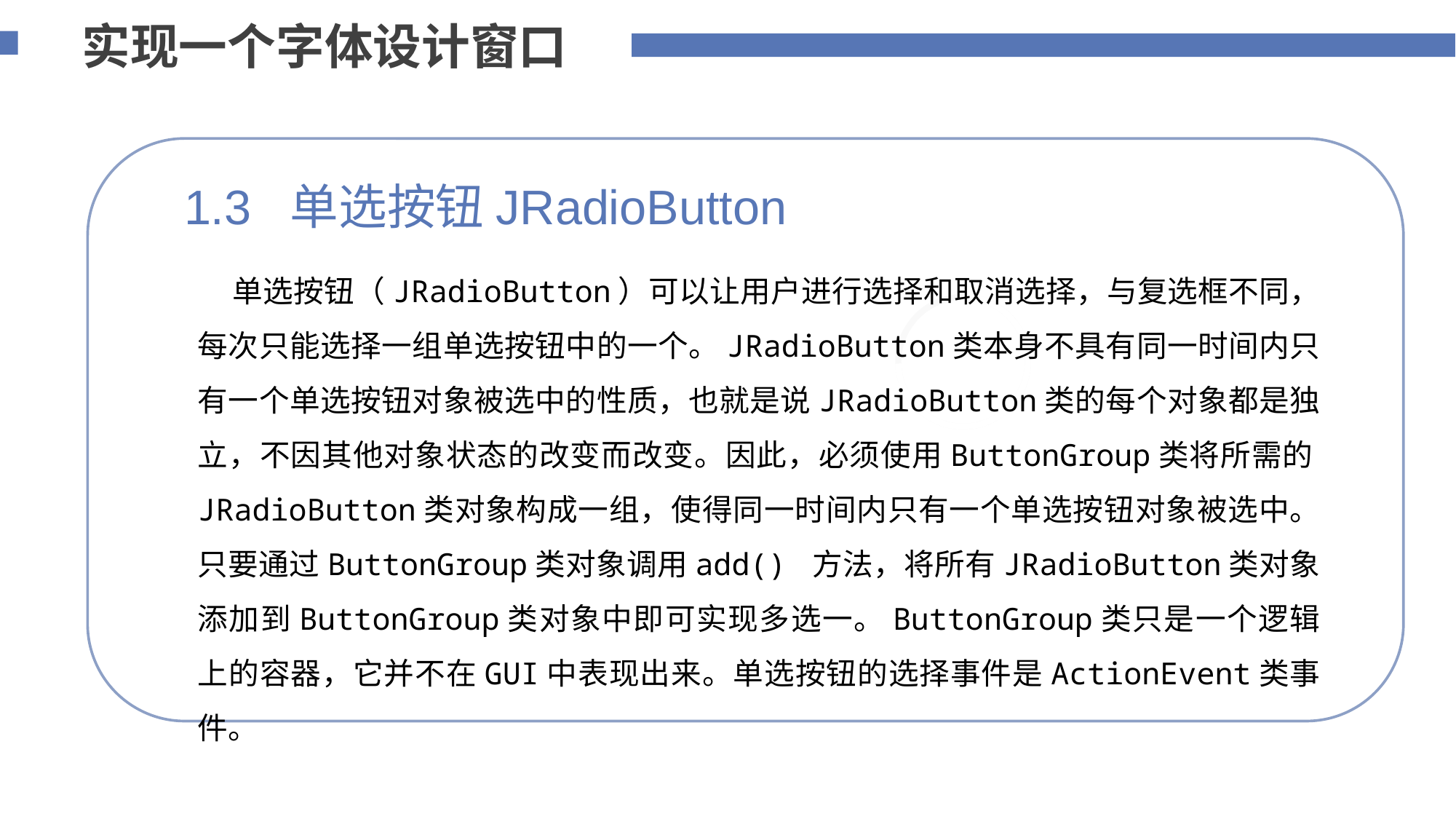

实现一个字体设计窗口

1.3  单选按钮JRadioButton
    单选按钮（JRadioButton）可以让用户进行选择和取消选择，与复选框不同，每次只能选择一组单选按钮中的一个。JRadioButton类本身不具有同一时间内只有一个单选按钮对象被选中的性质，也就是说JRadioButton类的每个对象都是独立，不因其他对象状态的改变而改变。因此，必须使用ButtonGroup类将所需的JRadioButton类对象构成一组，使得同一时间内只有一个单选按钮对象被选中。只要通过ButtonGroup类对象调用add() 方法，将所有JRadioButton类对象添加到ButtonGroup类对象中即可实现多选一。ButtonGroup类只是一个逻辑上的容器，它并不在GUI中表现出来。单选按钮的选择事件是ActionEvent类事件。

75%